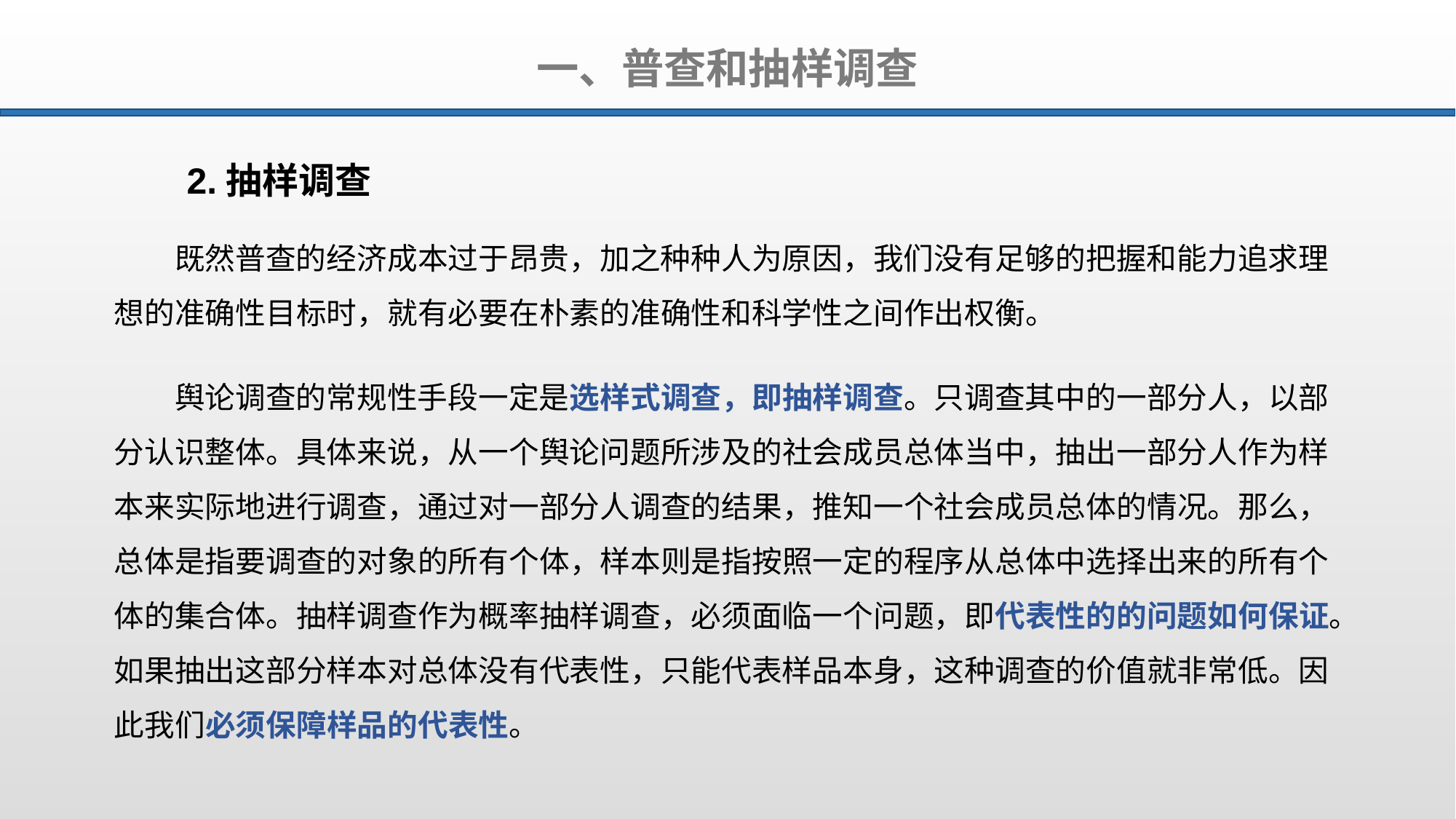

一、普查和抽样调查

2.抽样调查
既然普查的经济成本过于昂贵，加之种种人为原因，我们没有足够的把握和能力追求理想的准确性目标时，就有必要在朴素的准确性和科学性之间作出权衡。
舆论调查的常规性手段一定是选样式调查，即抽样调查。只调查其中的一部分人，以部分认识整体。具体来说，从一个舆论问题所涉及的社会成员总体当中，抽出一部分人作为样本来实际地进行调查，通过对一部分人调查的结果，推知一个社会成员总体的情况。那么，总体是指要调查的对象的所有个体，样本则是指按照一定的程序从总体中选择出来的所有个体的集合体。抽样调查作为概率抽样调查，必须面临一个问题，即代表性的的问题如何保证。如果抽出这部分样本对总体没有代表性，只能代表样品本身，这种调查的价值就非常低。因此我们必须保障样品的代表性。